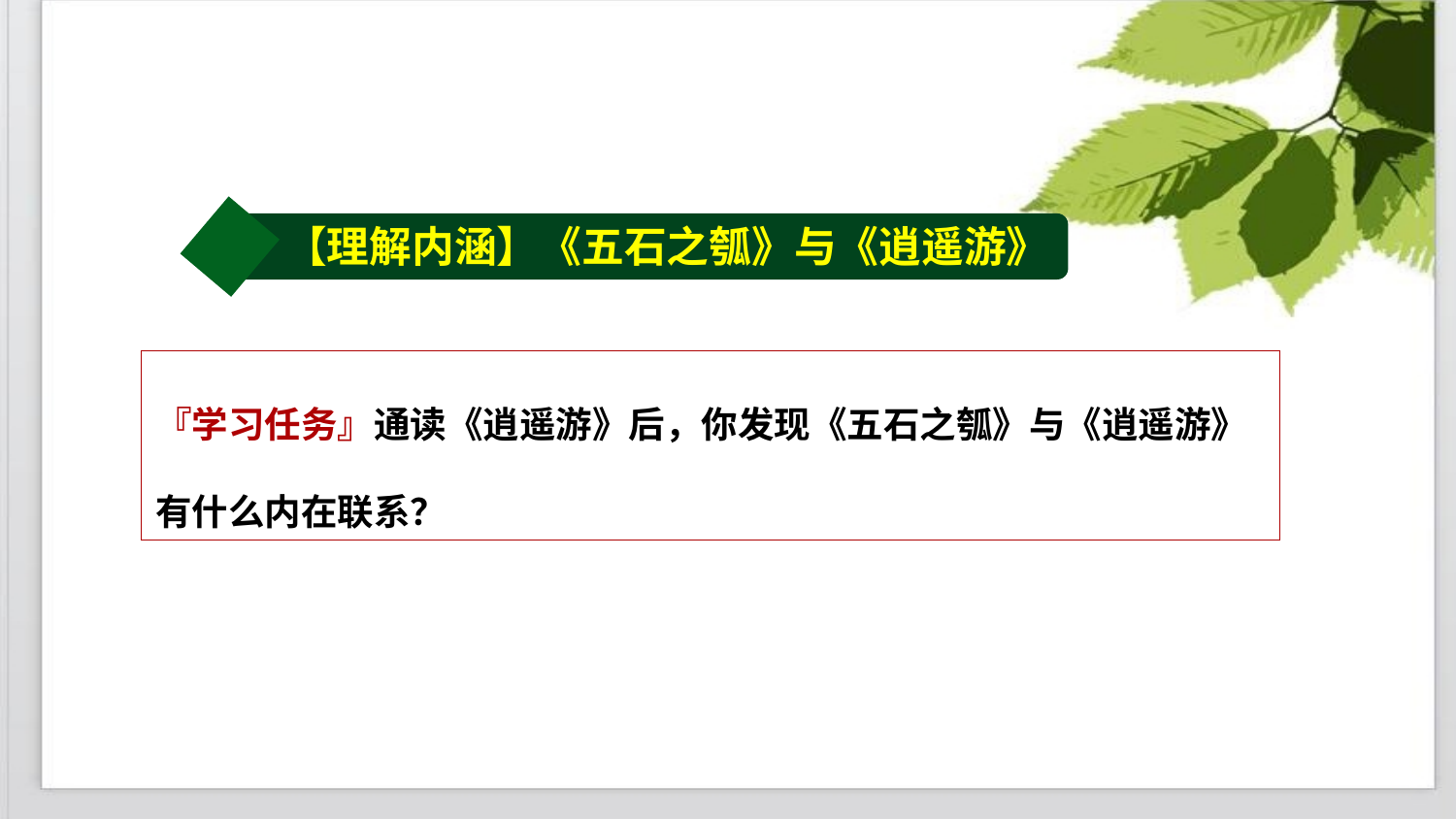

【理解内涵】《五石之瓠》与《逍遥游》
『学习任务』通读《逍遥游》后，你发现《五石之瓠》与《逍遥游》有什么内在联系？